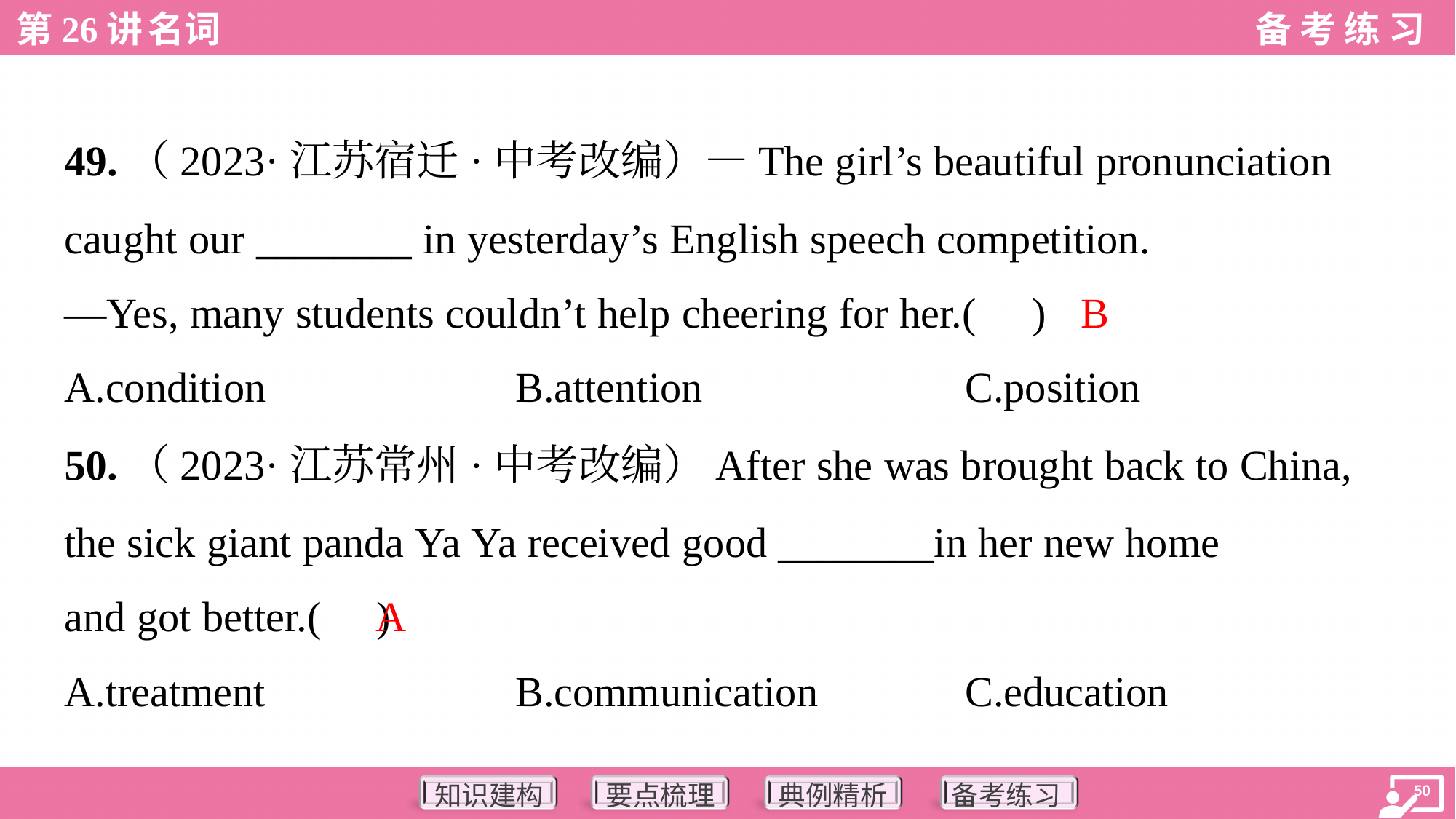

49.（2023·江苏宿迁·中考改编）—The girl’s beautiful pronunciation
caught our ________ in yesterday’s English speech competition.
—Yes, many students couldn’t help cheering for her.(     )
B
A.condition	B.attention	C.position
50.（2023·江苏常州·中考改编）After she was brought back to China,
the sick giant panda Ya Ya received good ________in her new home
and got better.(     )
A
A.treatment	B.communication	C.education